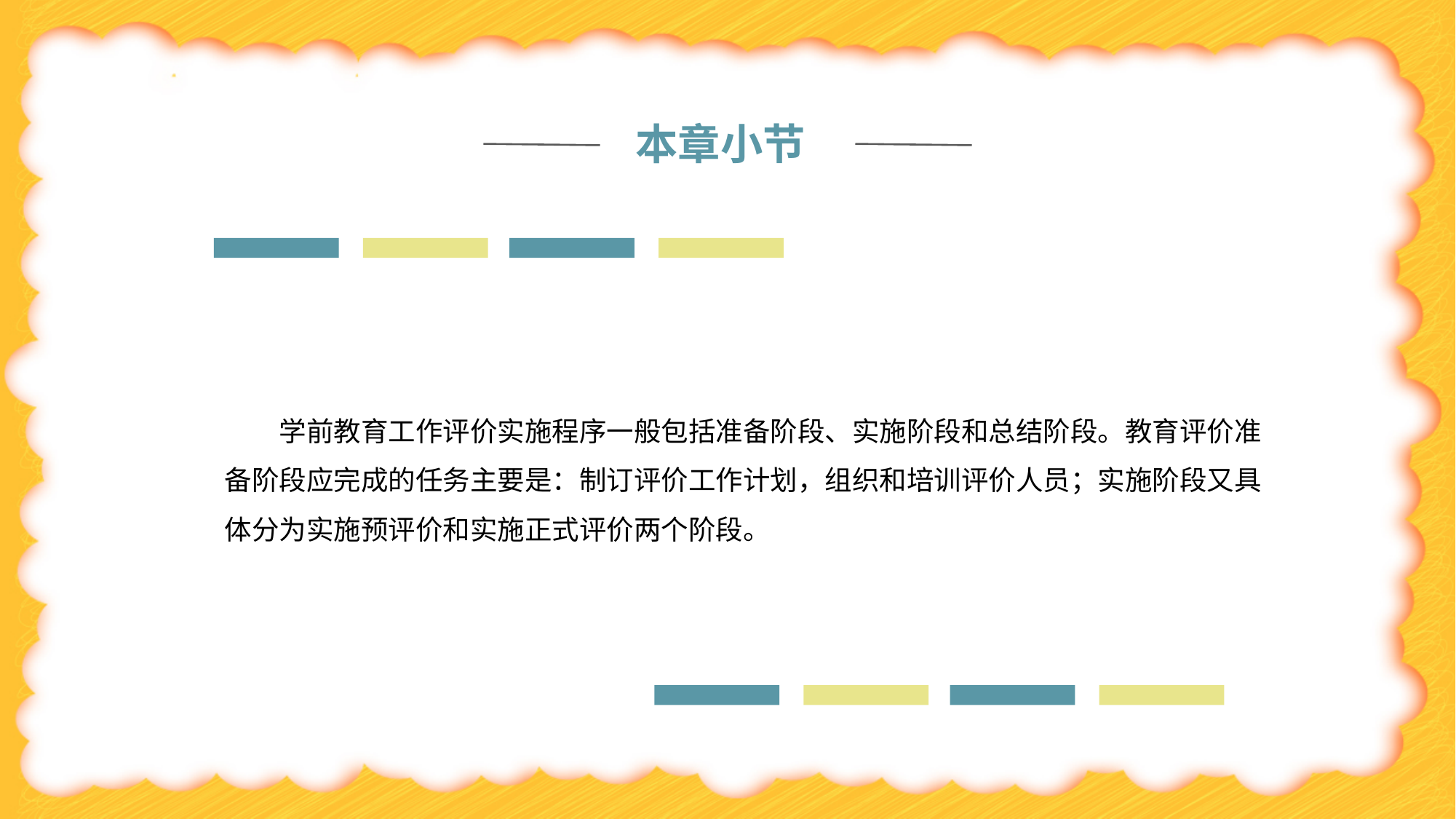

本章小节

学前教育工作评价实施程序一般包括准备阶段、实施阶段和总结阶段。教育评价准备阶段应完成的任务主要是：制订评价工作计划，组织和培训评价人员；实施阶段又具体分为实施预评价和实施正式评价两个阶段。